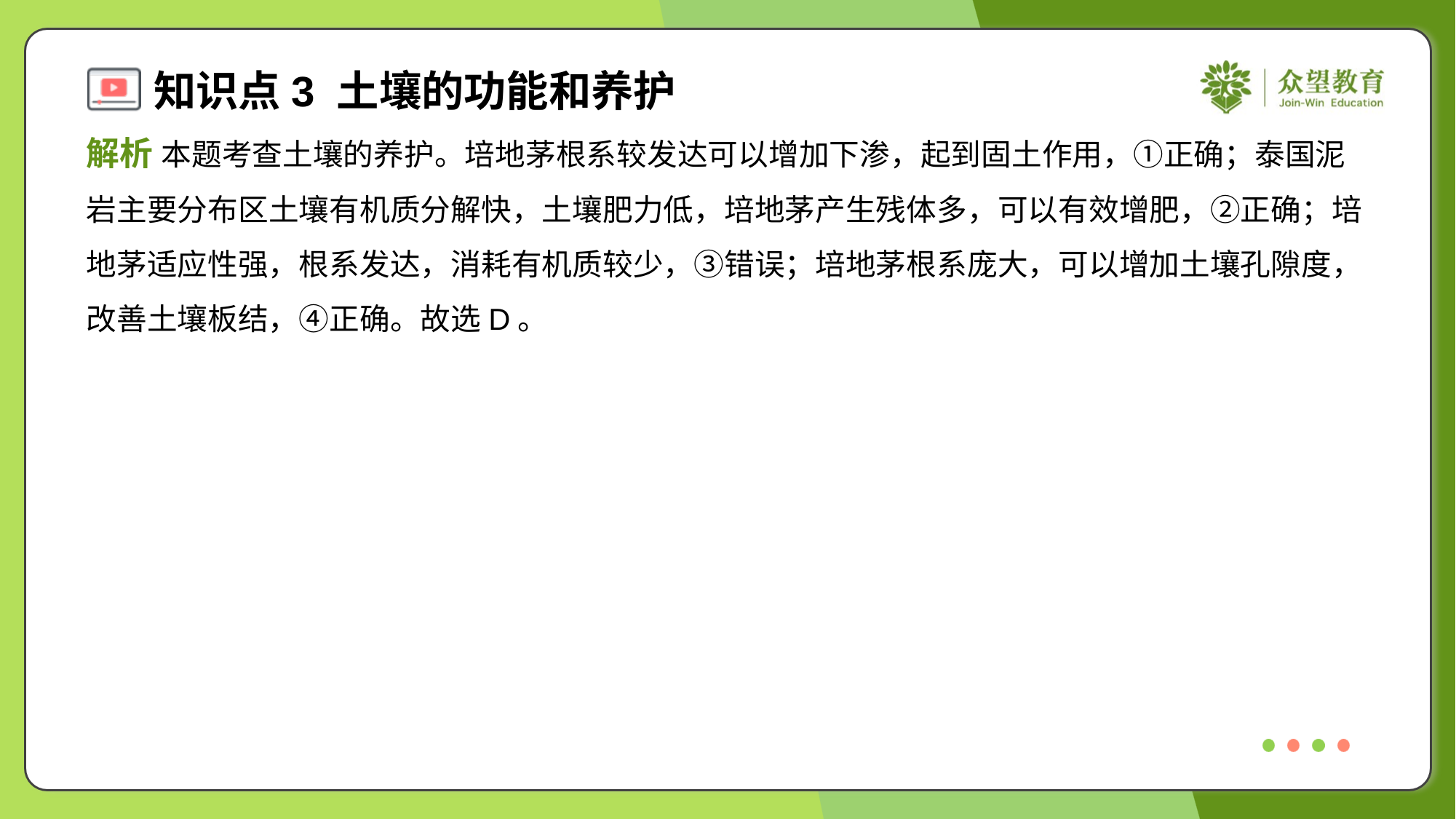

解析 本题考查土壤的养护。培地茅根系较发达可以增加下渗，起到固土作用，①正确；泰国泥
岩主要分布区土壤有机质分解快，土壤肥力低，培地茅产生残体多，可以有效增肥，②正确；培
地茅适应性强，根系发达，消耗有机质较少，③错误；培地茅根系庞大，可以增加土壤孔隙度，
改善土壤板结，④正确。故选D。